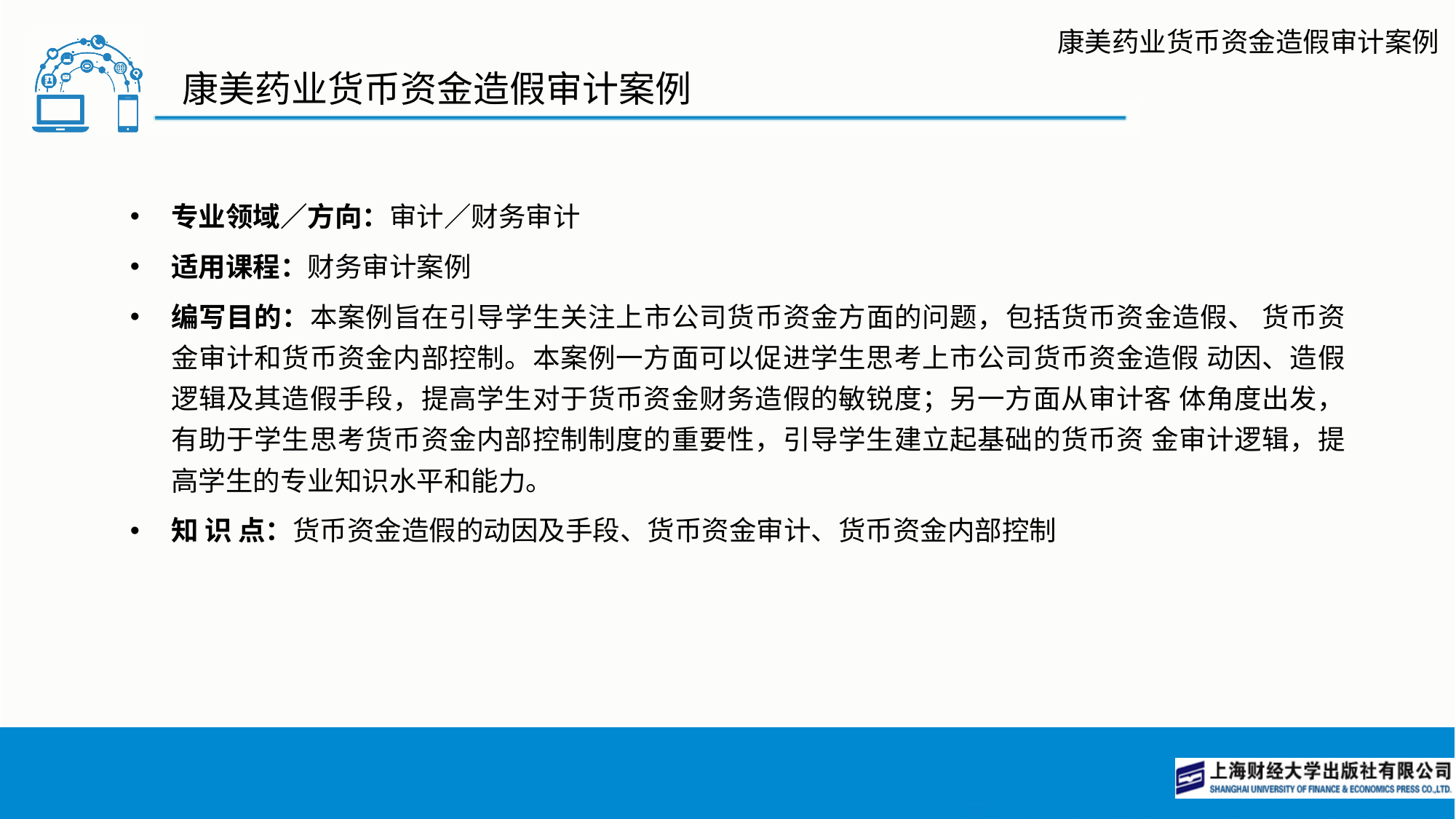

康美药业货币资金造假审计案例
# 康美药业货币资金造假审计案例
专业领域／方向：审计／财务审计
适用课程：财务审计案例
编写目的：本案例旨在引导学生关注上市公司货币资金方面的问题，包括货币资金造假、 货币资金审计和货币资金内部控制。本案例一方面可以促进学生思考上市公司货币资金造假 动因、造假逻辑及其造假手段，提高学生对于货币资金财务造假的敏锐度；另一方面从审计客 体角度出发，有助于学生思考货币资金内部控制制度的重要性，引导学生建立起基础的货币资 金审计逻辑，提高学生的专业知识水平和能力。
知 识 点：货币资金造假的动因及手段、货币资金审计、货币资金内部控制